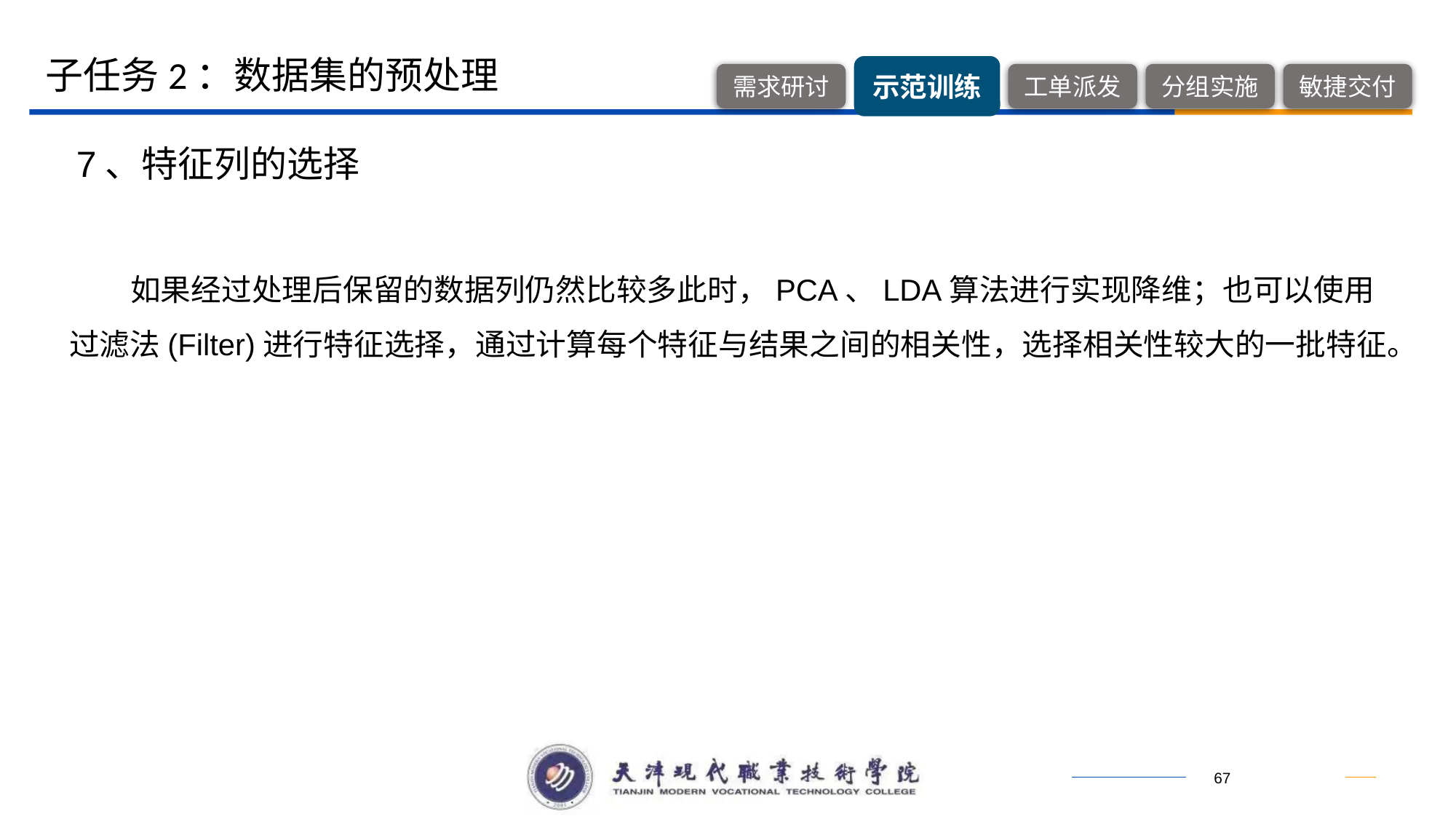

子任务2：数据集的预处理

7、特征列的选择
        如果经过处理后保留的数据列仍然比较多此时，PCA、LDA算法进行实现降维；也可以使用过滤法(Filter)进行特征选择，通过计算每个特征与结果之间的相关性，选择相关性较大的一批特征。